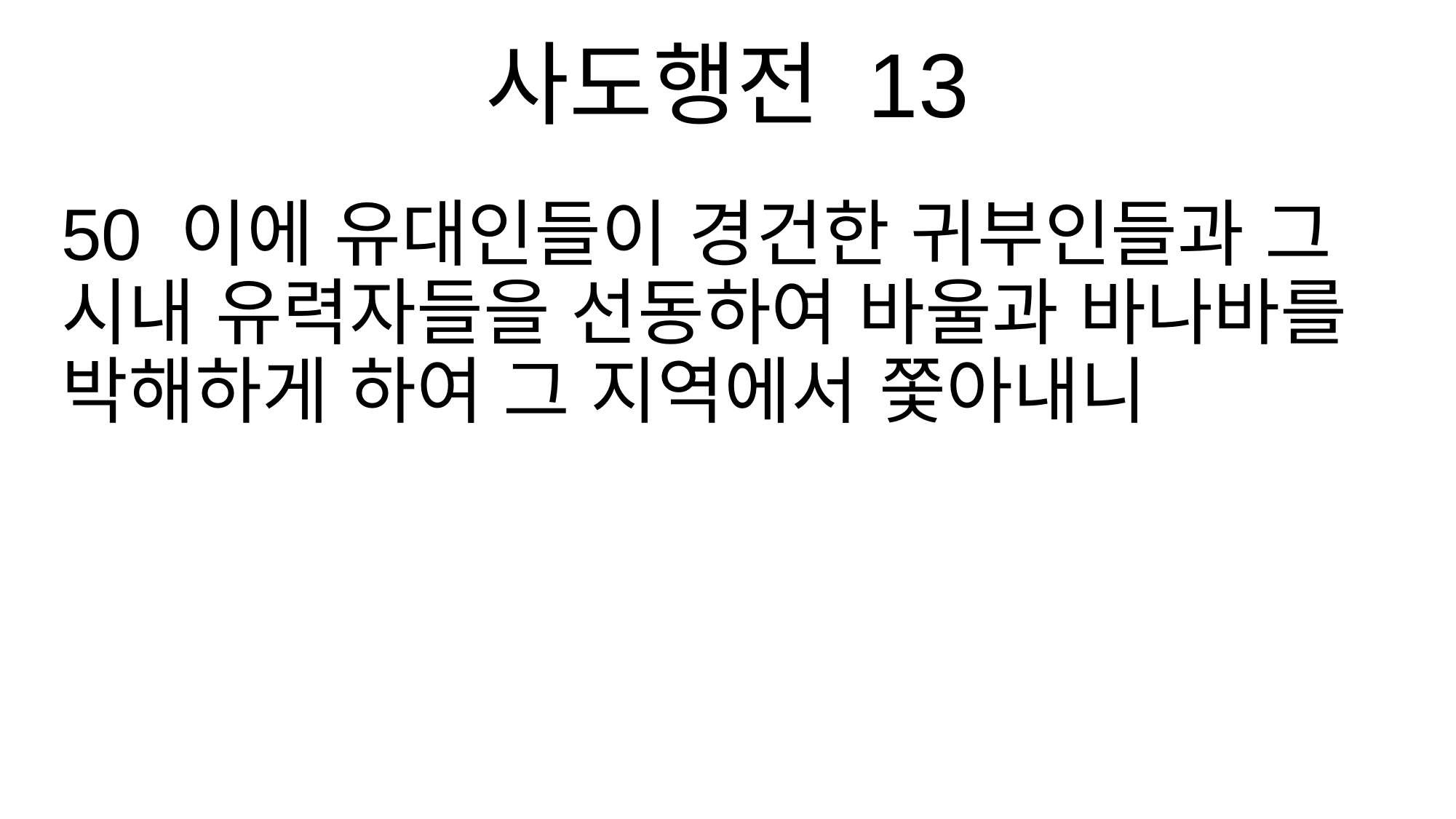

사도행전 13
50 이에 유대인들이 경건한 귀부인들과 그 시내 유력자들을 선동하여 바울과 바나바를 박해하게 하여 그 지역에서 쫓아내니